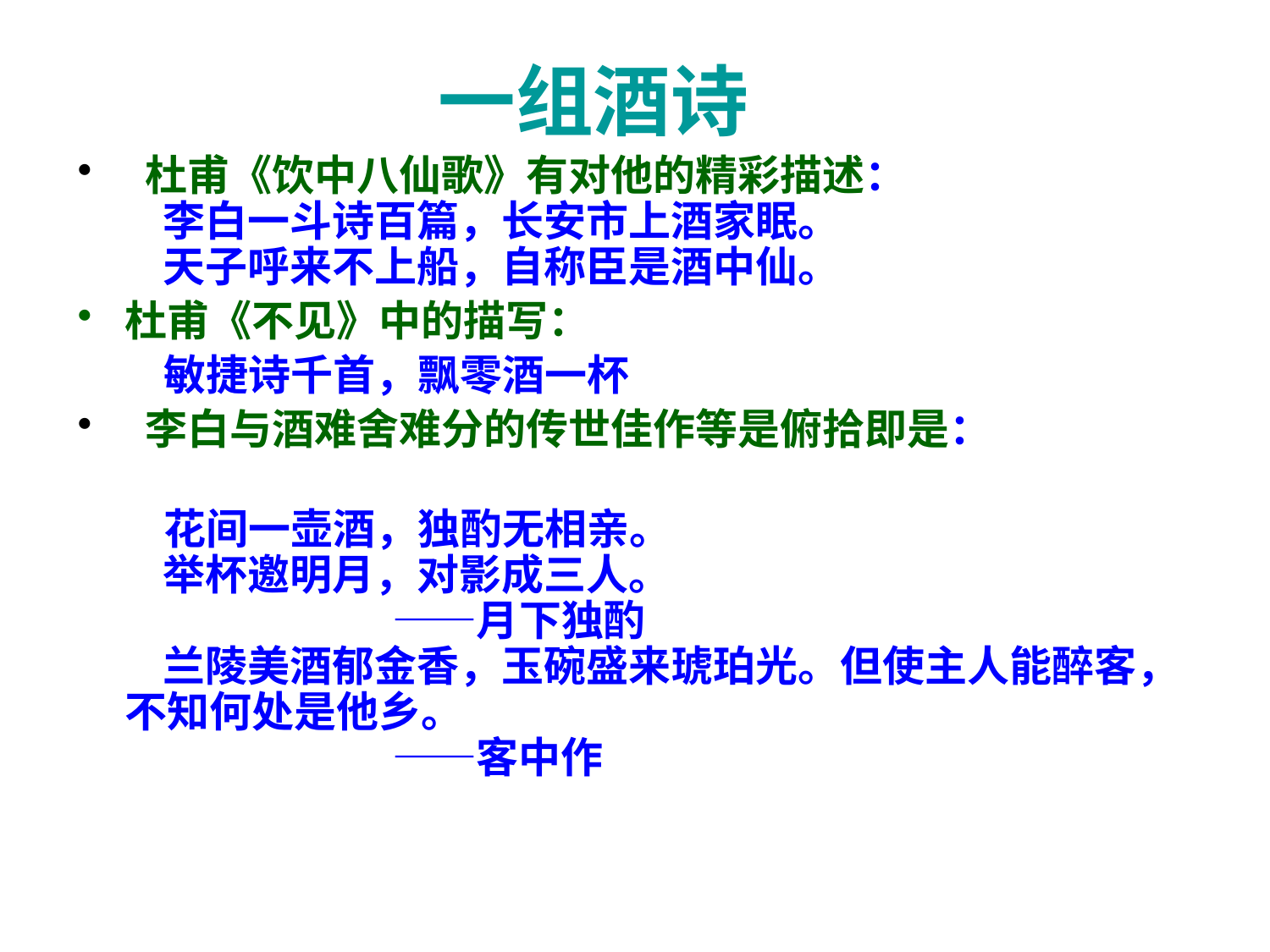

# 一组酒诗
 杜甫《饮中八仙歌》有对他的精彩描述： 
    李白一斗诗百篇，长安市上酒家眠。 
    天子呼来不上船，自称臣是酒中仙。
杜甫《不见》中的描写：
        敏捷诗千首，飘零酒一杯
 李白与酒难舍难分的传世佳作等是俯拾即是：
        花间一壶酒，独酌无相亲。 
    举杯邀明月，对影成三人。 
                            ——月下独酌 
    兰陵美酒郁金香，玉碗盛来琥珀光。但使主人能醉客，不知何处是他乡。 
                            ——客中作